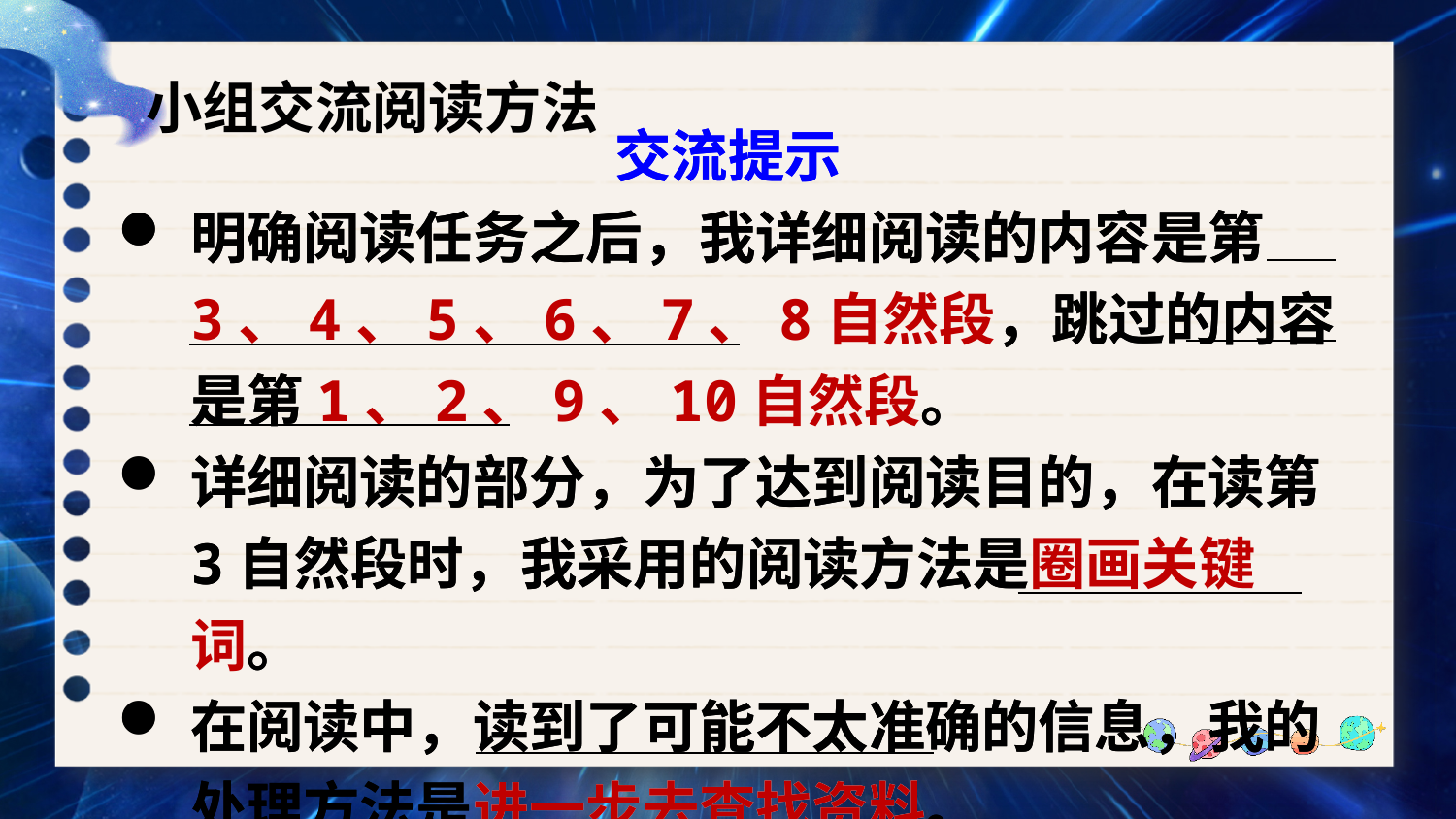

小组交流阅读方法
交流提示
明确阅读任务之后，我详细阅读的内容是第3、4、5、6、7、8自然段，跳过的内容是第1、2、9、10自然段。
详细阅读的部分，为了达到阅读目的，在读第3自然段时，我采用的阅读方法是圈画关键词。
在阅读中，读到了可能不太准确的信息，我的处理方法是进一步去查找资料。
交流提示
明确阅读任务之后，我详细阅读的内容是第3、4、5、6、7、8自然段，跳过的内容是第1、2、9、10自然段。
详细阅读的部分，为了达到阅读目的，在读第3自然段时，我采用的阅读方法是圈画关键词。
在阅读中，读到了可能不太准确的信息，我的处理方法是进一步去查找资料。